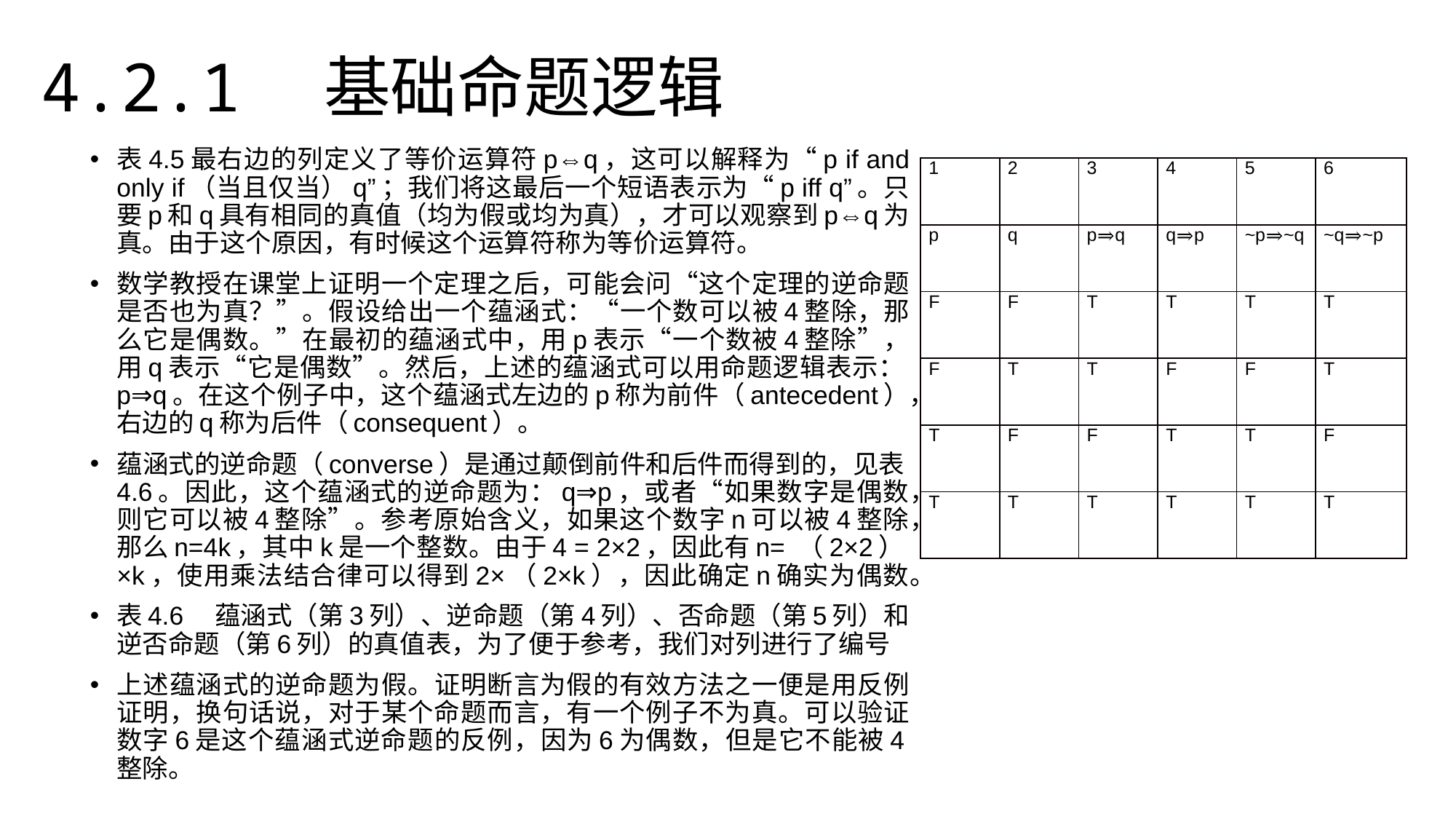

4.2.1　基础命题逻辑
表4.5最右边的列定义了等价运算符p⇔q，这可以解释为“p if and only if（当且仅当）q”；我们将这最后一个短语表示为“p iff q”。只要p和q具有相同的真值（均为假或均为真），才可以观察到p⇔q为真。由于这个原因，有时候这个运算符称为等价运算符。
数学教授在课堂上证明一个定理之后，可能会问“这个定理的逆命题是否也为真？”。假设给出一个蕴涵式：“一个数可以被4整除，那么它是偶数。”在最初的蕴涵式中，用p表示“一个数被4整除”，用q表示“它是偶数”。然后，上述的蕴涵式可以用命题逻辑表示：p⇒q。在这个例子中，这个蕴涵式左边的p称为前件（antecedent），右边的q称为后件（consequent）。
蕴涵式的逆命题（converse）是通过颠倒前件和后件而得到的，见表4.6。因此，这个蕴涵式的逆命题为：q⇒p，或者“如果数字是偶数，则它可以被4整除”。参考原始含义，如果这个数字n可以被4整除，那么n=4k，其中k是一个整数。由于4 = 2×2，因此有n= （2×2）×k，使用乘法结合律可以得到2×（2×k），因此确定n确实为偶数。
表4.6　蕴涵式（第3列）、逆命题（第4列）、否命题（第5列）和逆否命题（第6列）的真值表，为了便于参考，我们对列进行了编号
上述蕴涵式的逆命题为假。证明断言为假的有效方法之一便是用反例证明，换句话说，对于某个命题而言，有一个例子不为真。可以验证数字6是这个蕴涵式逆命题的反例，因为6为偶数，但是它不能被4整除。

| 1 | 2 | 3 | 4 | 5 | 6 |
| --- | --- | --- | --- | --- | --- |
| p | q | p⇒q | q⇒p | ~p⇒~q | ~q⇒~p |
| F | F | T | T | T | T |
| F | T | T | F | F | T |
| T | F | F | T | T | F |
| T | T | T | T | T | T |